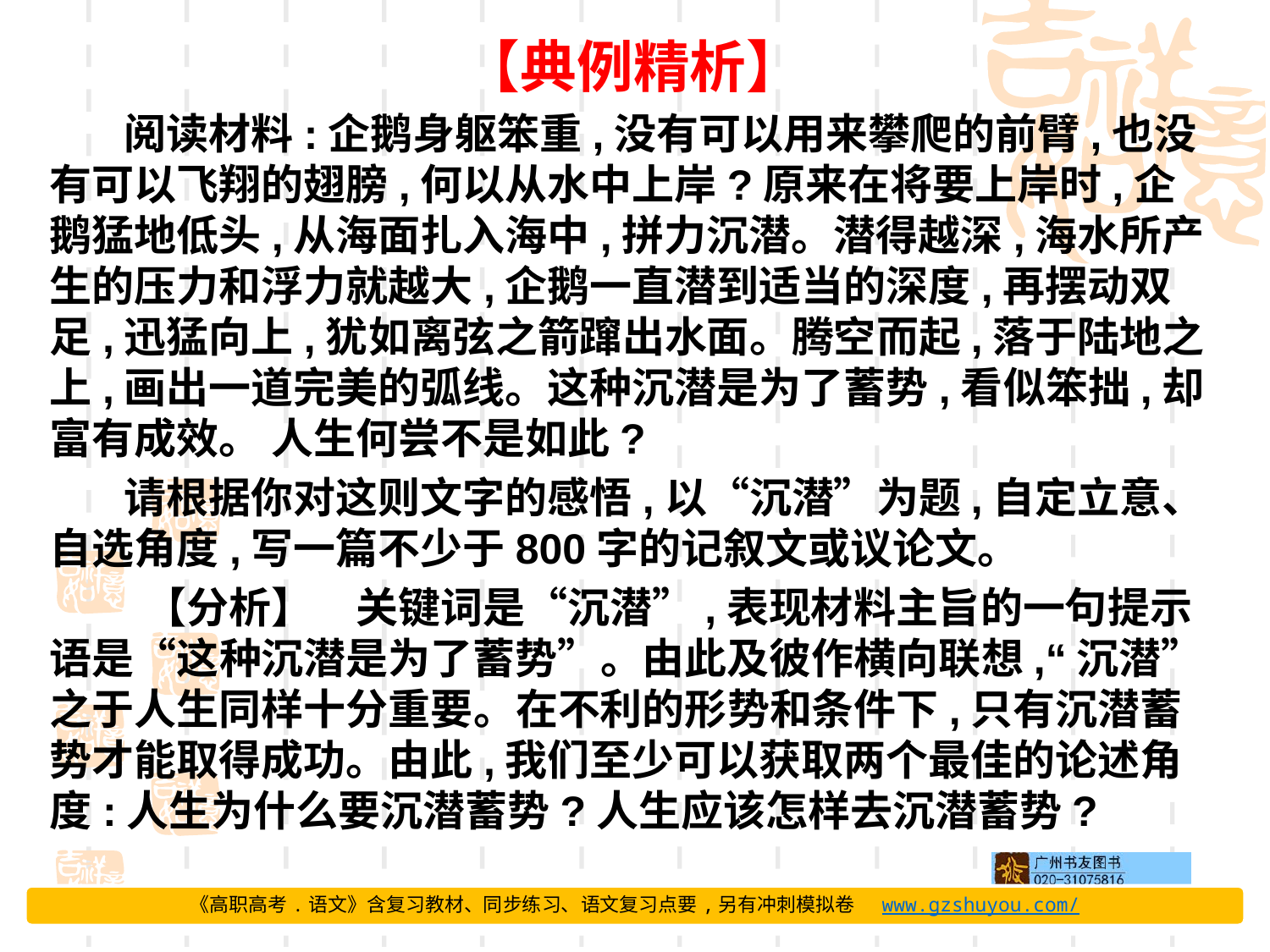

【典例精析】
阅读材料:企鹅身躯笨重,没有可以用来攀爬的前臂,也没有可以飞翔的翅膀,何以从水中上岸?原来在将要上岸时,企鹅猛地低头,从海面扎入海中,拼力沉潜。潜得越深,海水所产生的压力和浮力就越大,企鹅一直潜到适当的深度,再摆动双足,迅猛向上,犹如离弦之箭蹿出水面。腾空而起,落于陆地之上,画出一道完美的弧线。这种沉潜是为了蓄势,看似笨拙,却富有成效。 人生何尝不是如此?
请根据你对这则文字的感悟,以“沉潜”为题,自定立意、自选角度,写一篇不少于800字的记叙文或议论文。
 【分析】　关键词是“沉潜”,表现材料主旨的一句提示语是“这种沉潜是为了蓄势”。由此及彼作横向联想,“沉潜”之于人生同样十分重要。在不利的形势和条件下,只有沉潜蓄势才能取得成功。由此,我们至少可以获取两个最佳的论述角度:人生为什么要沉潜蓄势?人生应该怎样去沉潜蓄势?